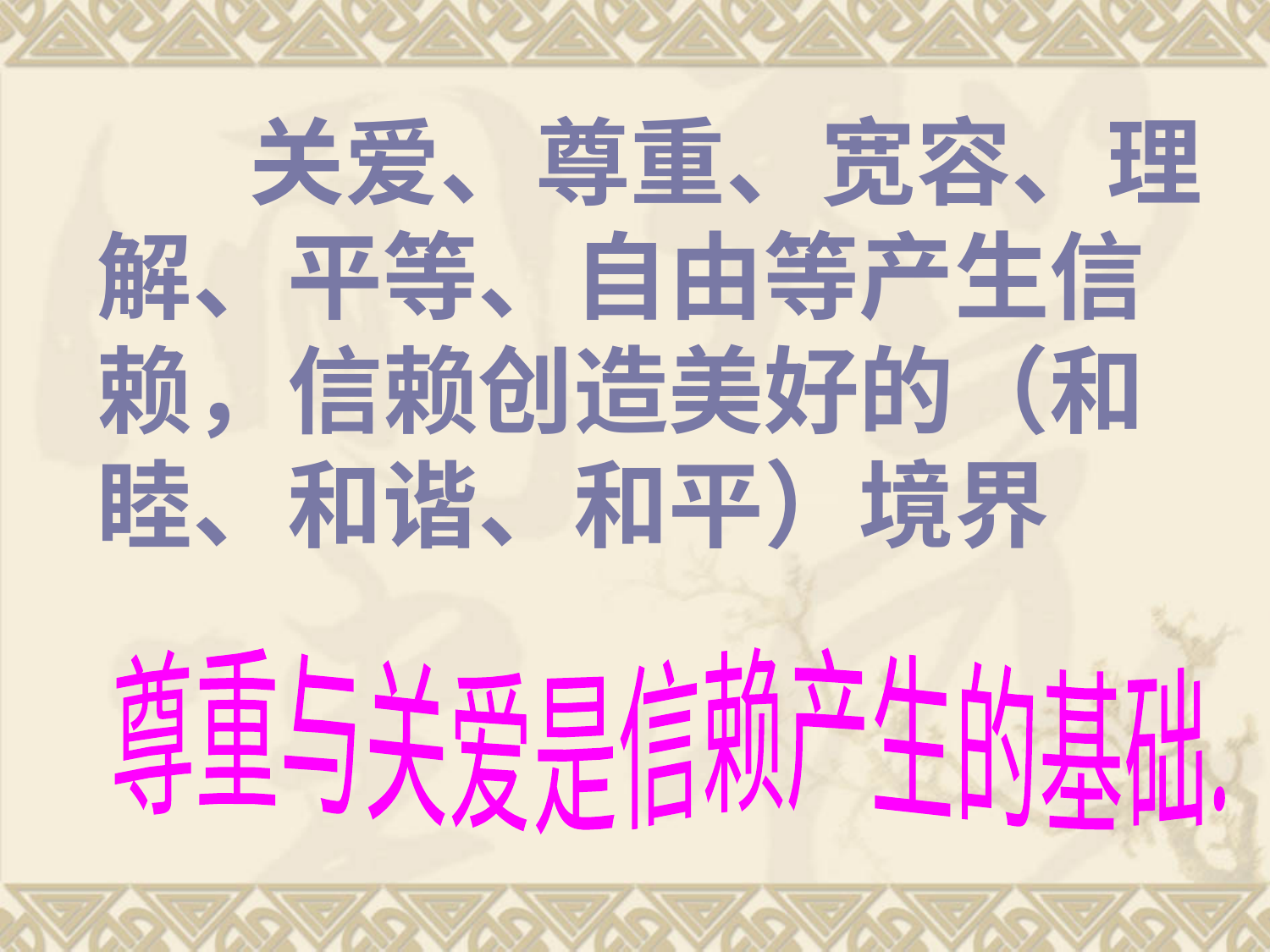

关爱、尊重、宽容、理解、平等、自由等产生信赖，信赖创造美好的（和睦、和谐、和平）境界
尊重与关爱是信赖产生的基础.